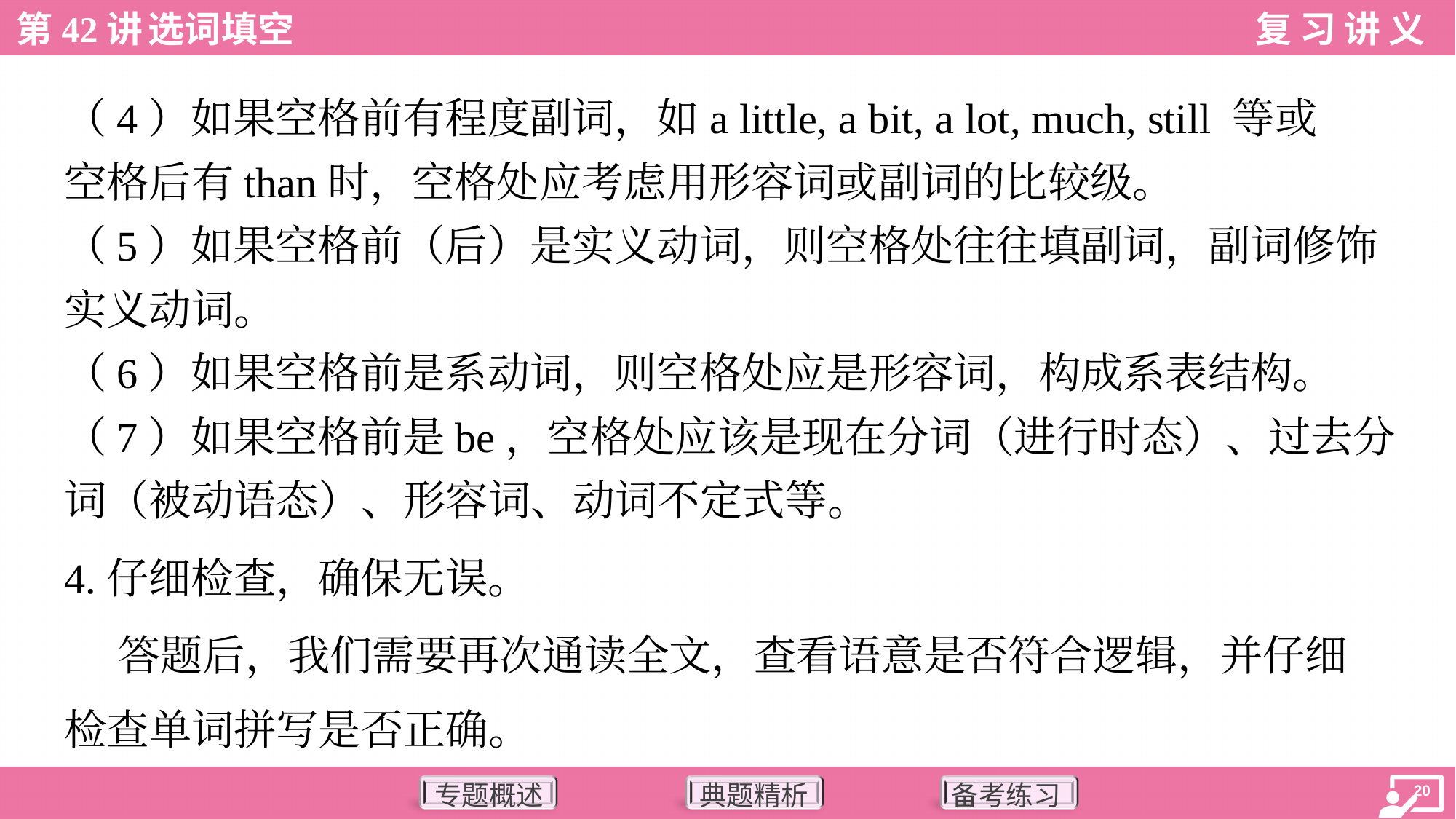

（4）如果空格前有程度副词，如a little, a bit, a lot, much, still 等或
空格后有than时，空格处应考虑用形容词或副词的比较级。
（5）如果空格前（后）是实义动词，则空格处往往填副词，副词修饰
实义动词。
（6）如果空格前是系动词，则空格处应是形容词，构成系表结构。
（7）如果空格前是be，空格处应该是现在分词（进行时态）、过去分
词（被动语态）、形容词、动词不定式等。
4.仔细检查，确保无误。
    答题后，我们需要再次通读全文，查看语意是否符合逻辑，并仔细
检查单词拼写是否正确。